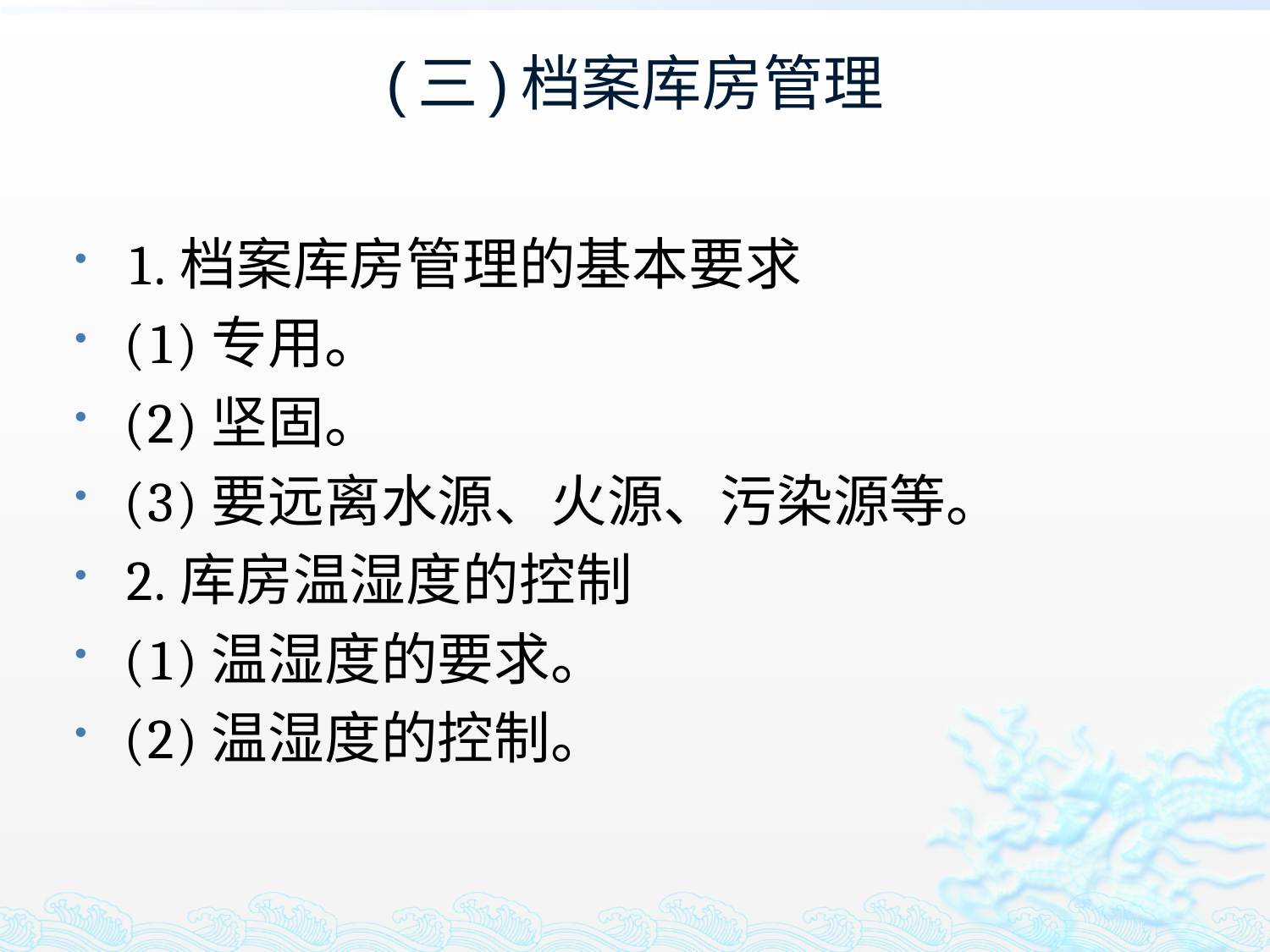

# (三)档案库房管理
1.档案库房管理的基本要求
(1)专用。
(2)坚固。
(3)要远离水源、火源、污染源等。
2.库房温湿度的控制
(1)温湿度的要求。
(2)温湿度的控制。